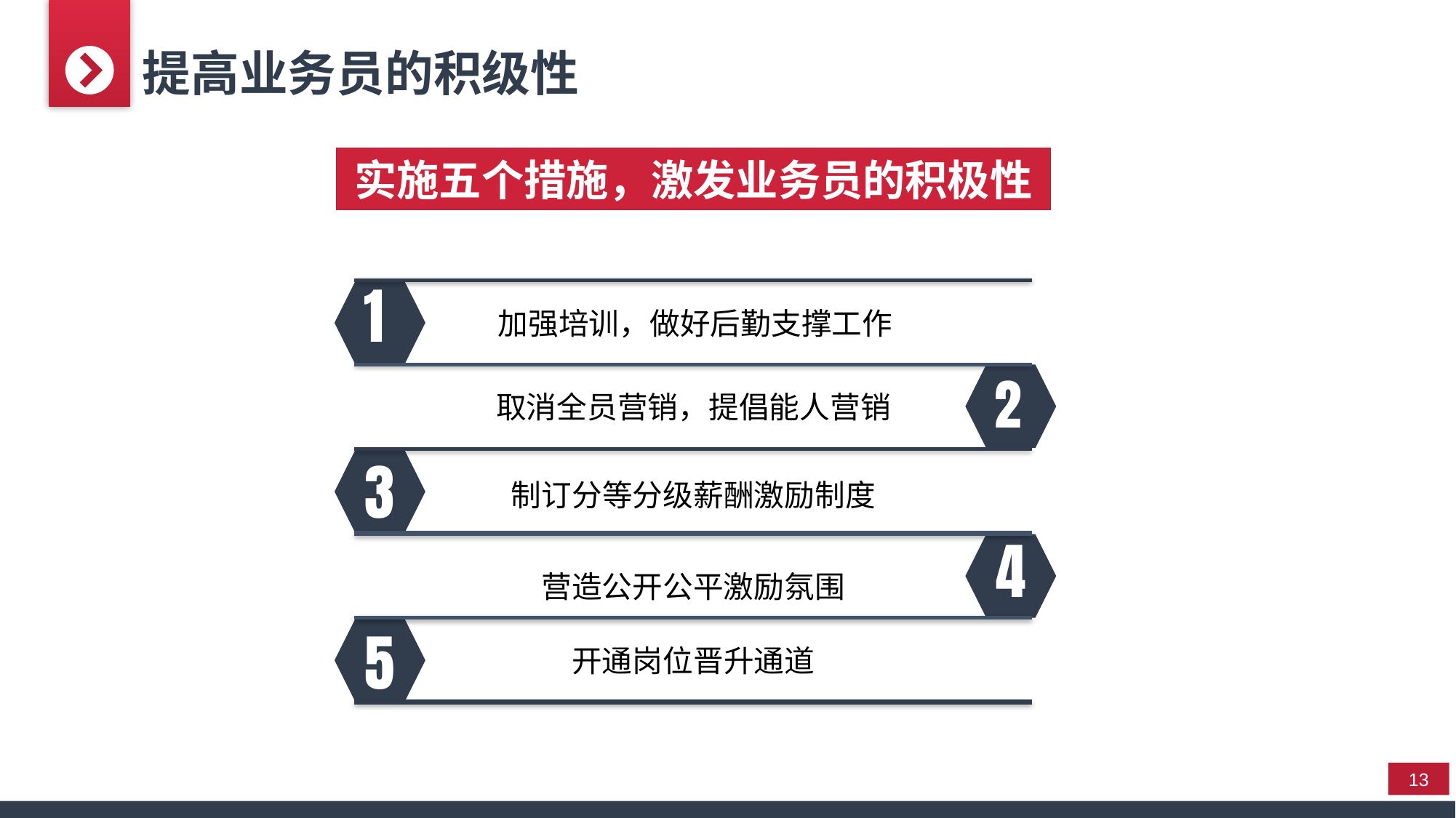

提高业务员的积级性

实施五个措施，激发业务员的积极性
1

加强培训，做好后勤支撑工作

2
取消全员营销，提倡能人营销

3
制订分等分级薪酬激励制度

4
营造公开公平激励氛围

5
开通岗位晋升通道